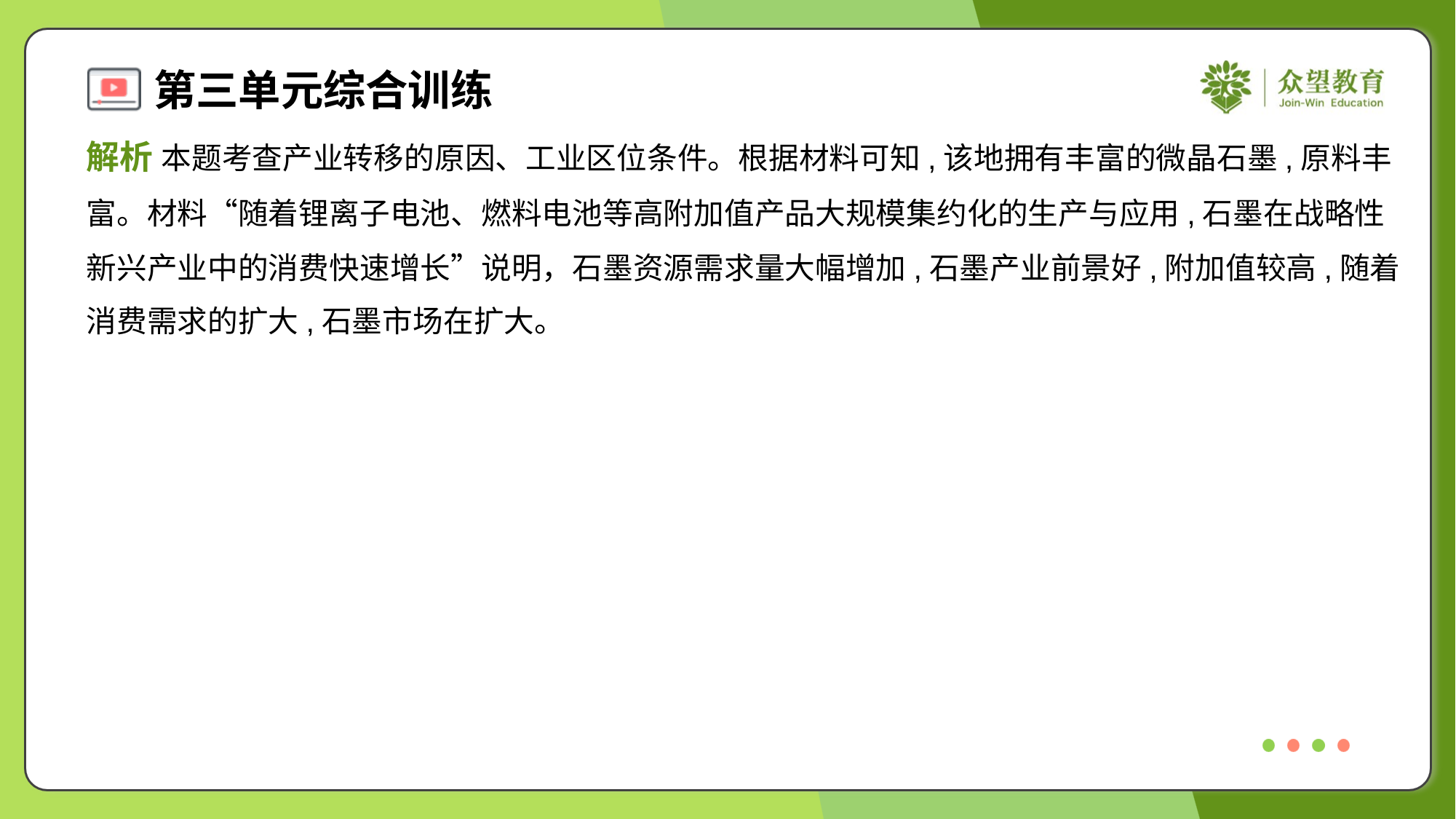

解析 本题考查产业转移的原因、工业区位条件。根据材料可知,该地拥有丰富的微晶石墨,原料丰
富。材料“随着锂离子电池、燃料电池等高附加值产品大规模集约化的生产与应用,石墨在战略性
新兴产业中的消费快速增长”说明，石墨资源需求量大幅增加,石墨产业前景好,附加值较高,随着
消费需求的扩大,石墨市场在扩大。